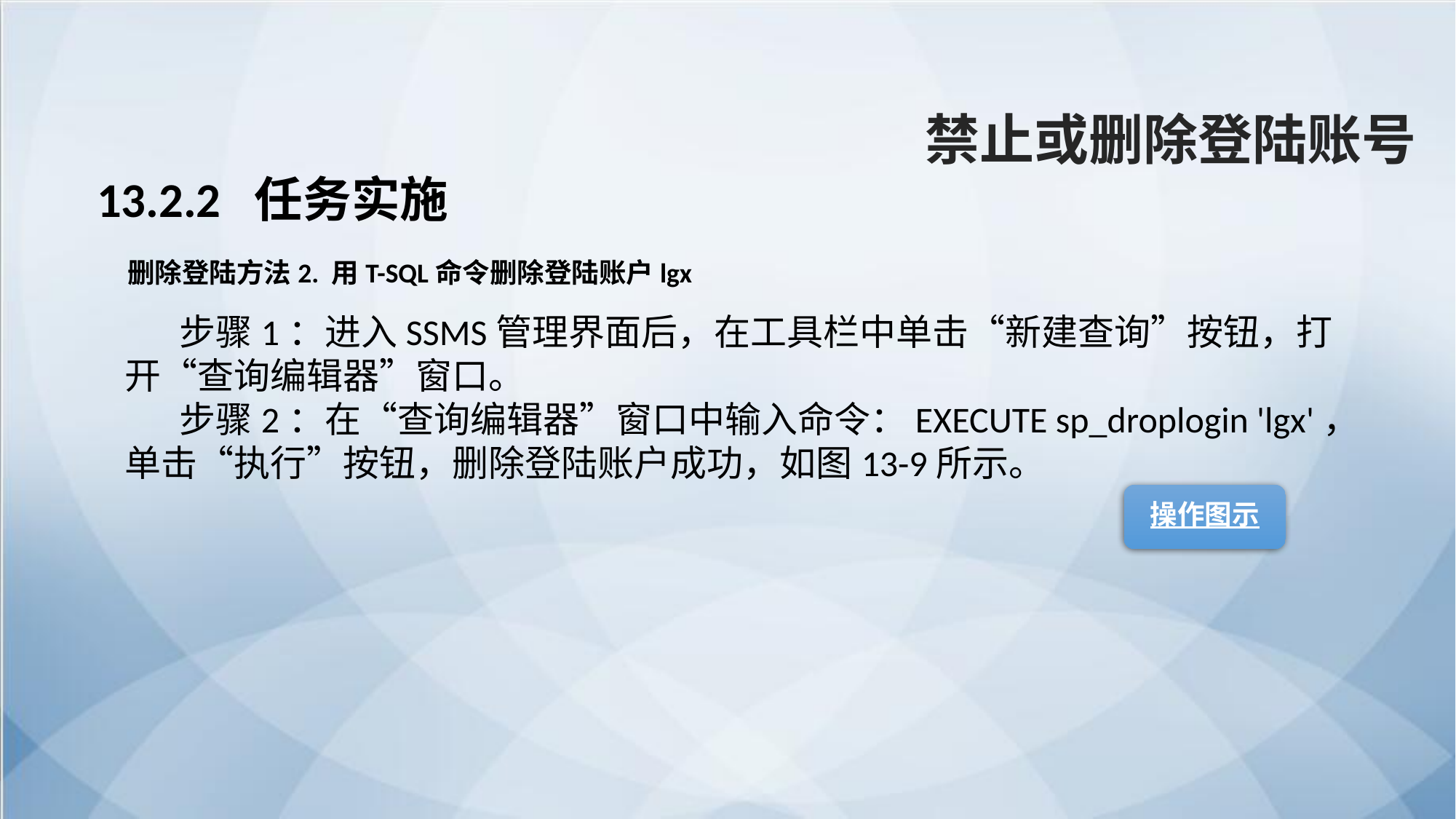

禁止或删除登陆账号
13.2.2  任务实施
删除登陆方法2. 用T-SQL命令删除登陆账户lgx
步骤1：进入SSMS管理界面后，在工具栏中单击“新建查询”按钮，打开“查询编辑器”窗口。
步骤2：在“查询编辑器”窗口中输入命令：EXECUTE sp_droplogin 'lgx'，单击“执行”按钮，删除登陆账户成功，如图13-9所示。

操作图示